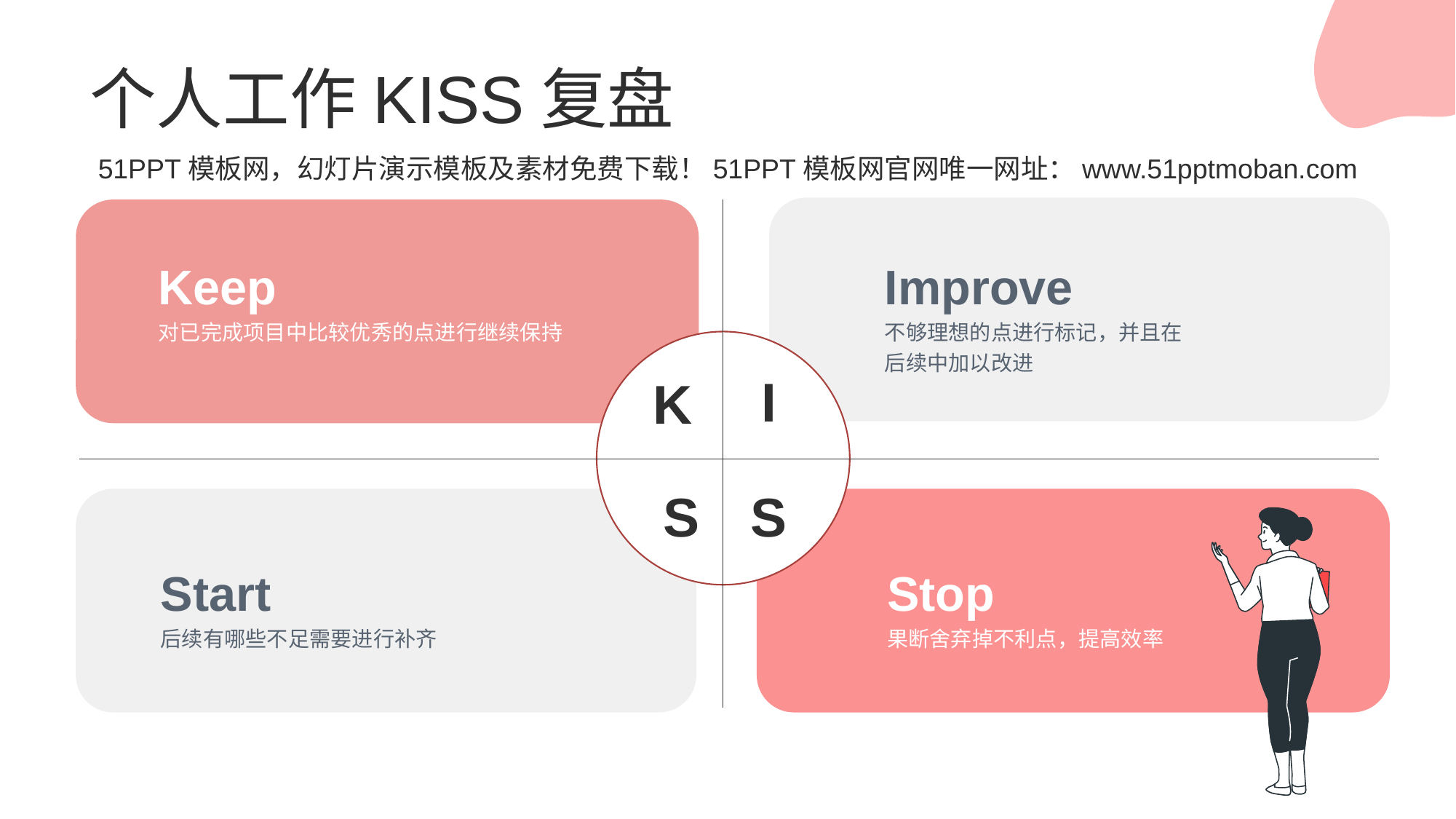

个人工作KISS复盘
51PPT模板网，幻灯片演示模板及素材免费下载！51PPT模板网官网唯一网址：www.51pptmoban.com

Improve
不够理想的点进行标记，并且在后续中加以改进

Keep
对已完成项目中比较优秀的点进行继续保持

I
K
S
S

Start
后续有哪些不足需要进行补齐

Stop
果断舍弃掉不利点，提高效率